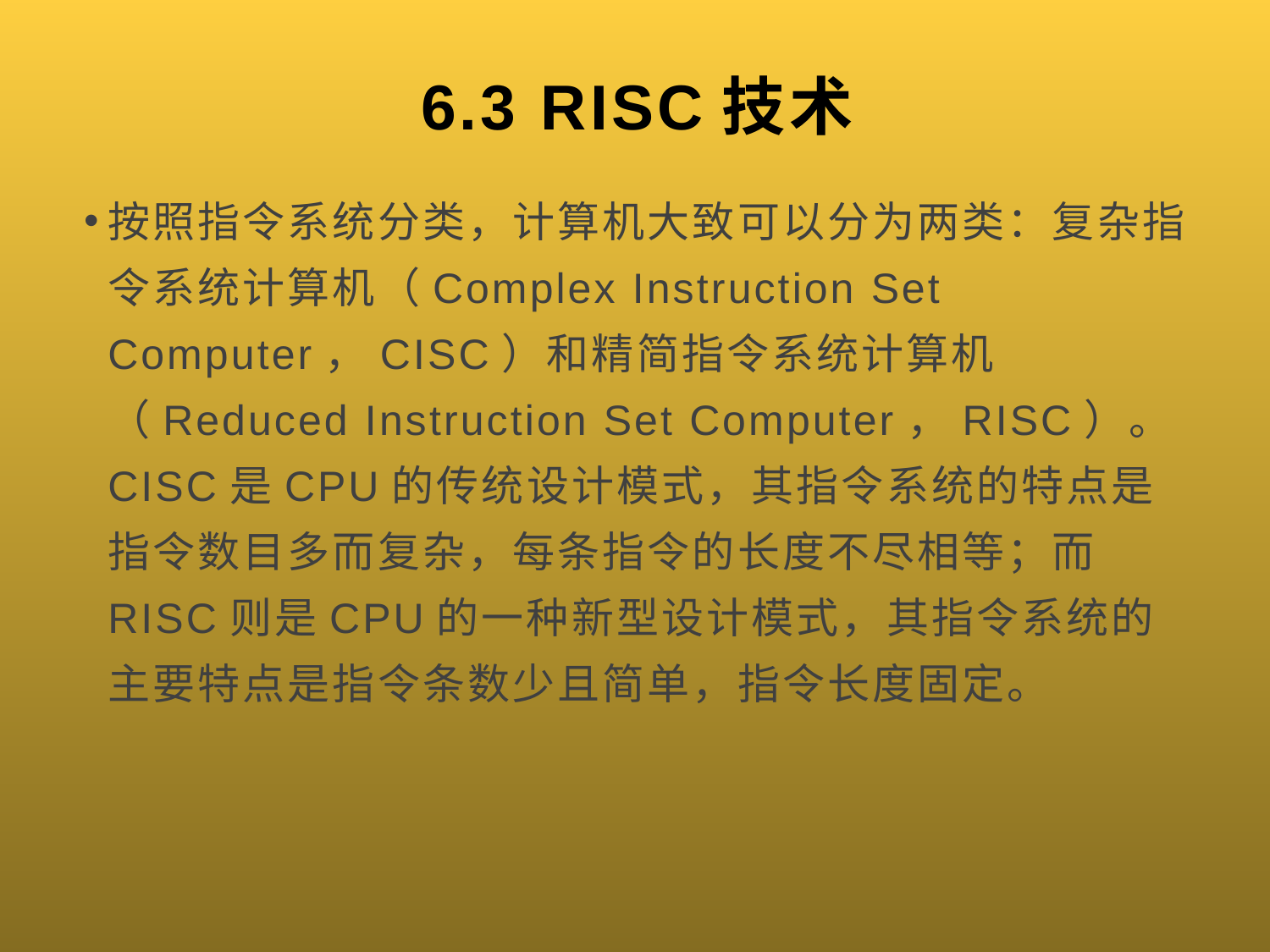

# 6.3 RISC技术
按照指令系统分类，计算机大致可以分为两类：复杂指令系统计算机（Complex Instruction Set Computer，CISC）和精简指令系统计算机（Reduced Instruction Set Computer，RISC）。CISC是CPU的传统设计模式，其指令系统的特点是指令数目多而复杂，每条指令的长度不尽相等；而RISC则是CPU的一种新型设计模式，其指令系统的主要特点是指令条数少且简单，指令长度固定。